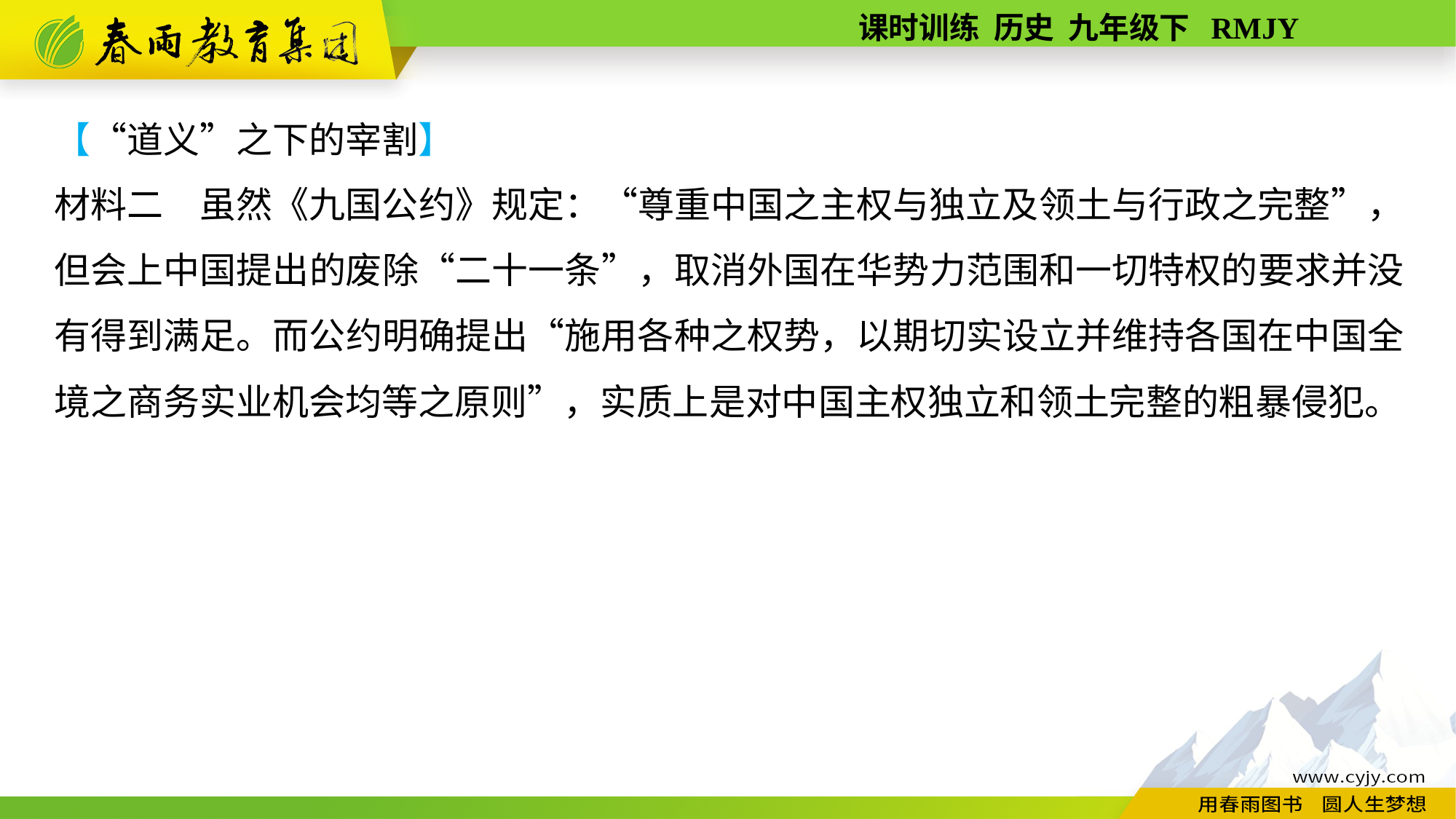

【“道义”之下的宰割】
材料二　虽然《九国公约》规定：“尊重中国之主权与独立及领土与行政之完整”，但会上中国提出的废除“二十一条”，取消外国在华势力范围和一切特权的要求并没有得到满足。而公约明确提出“施用各种之权势，以期切实设立并维持各国在中国全境之商务实业机会均等之原则”，实质上是对中国主权独立和领土完整的粗暴侵犯。